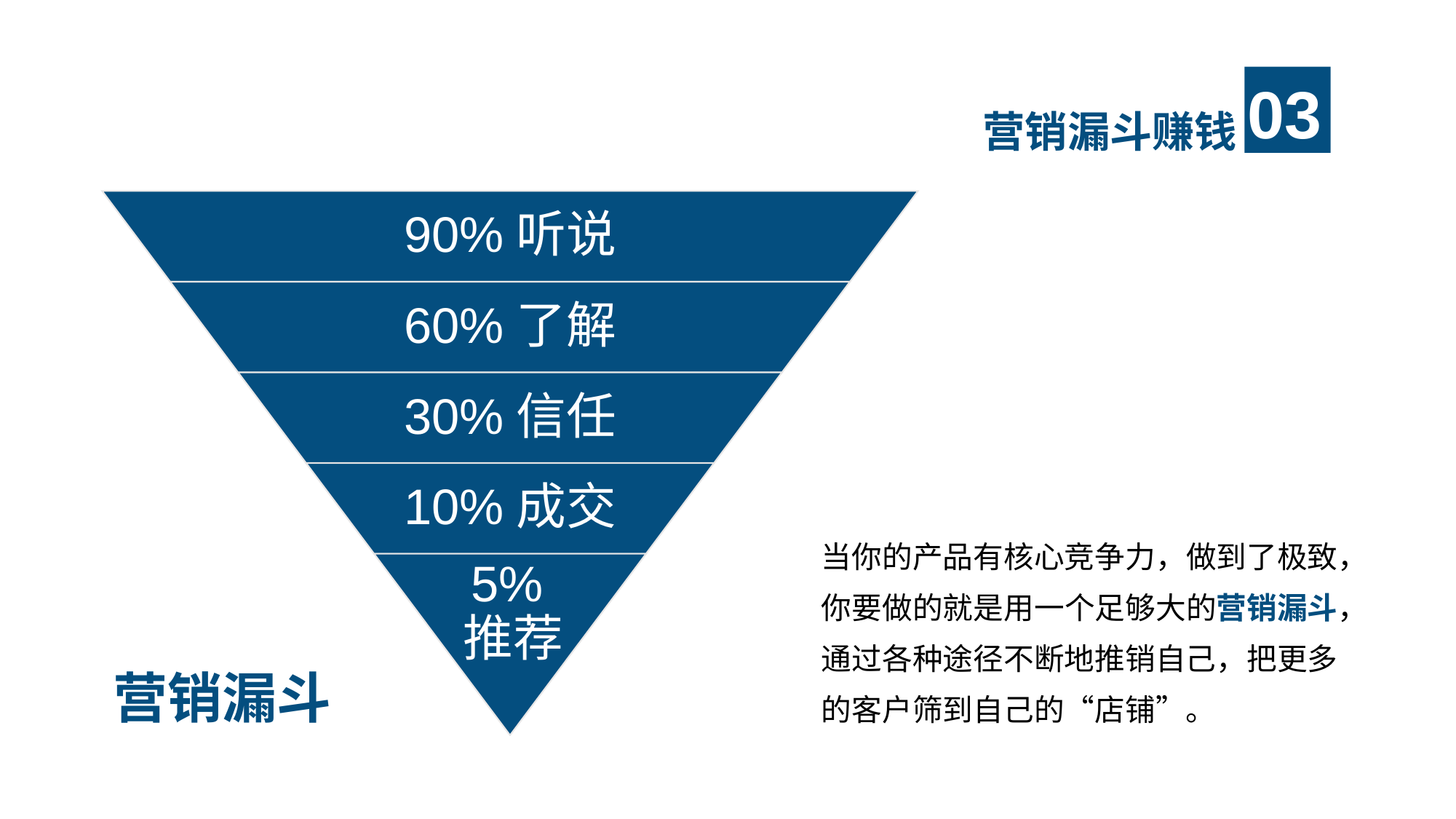

营销漏斗赚钱
90%听说
60%了解
30%信任
10%成交
当你的产品有核心竞争力，做到了极致，你要做的就是用一个足够大的营销漏斗，通过各种途径不断地推销自己，把更多的客户筛到自己的“店铺”。

5%推荐
营销漏斗